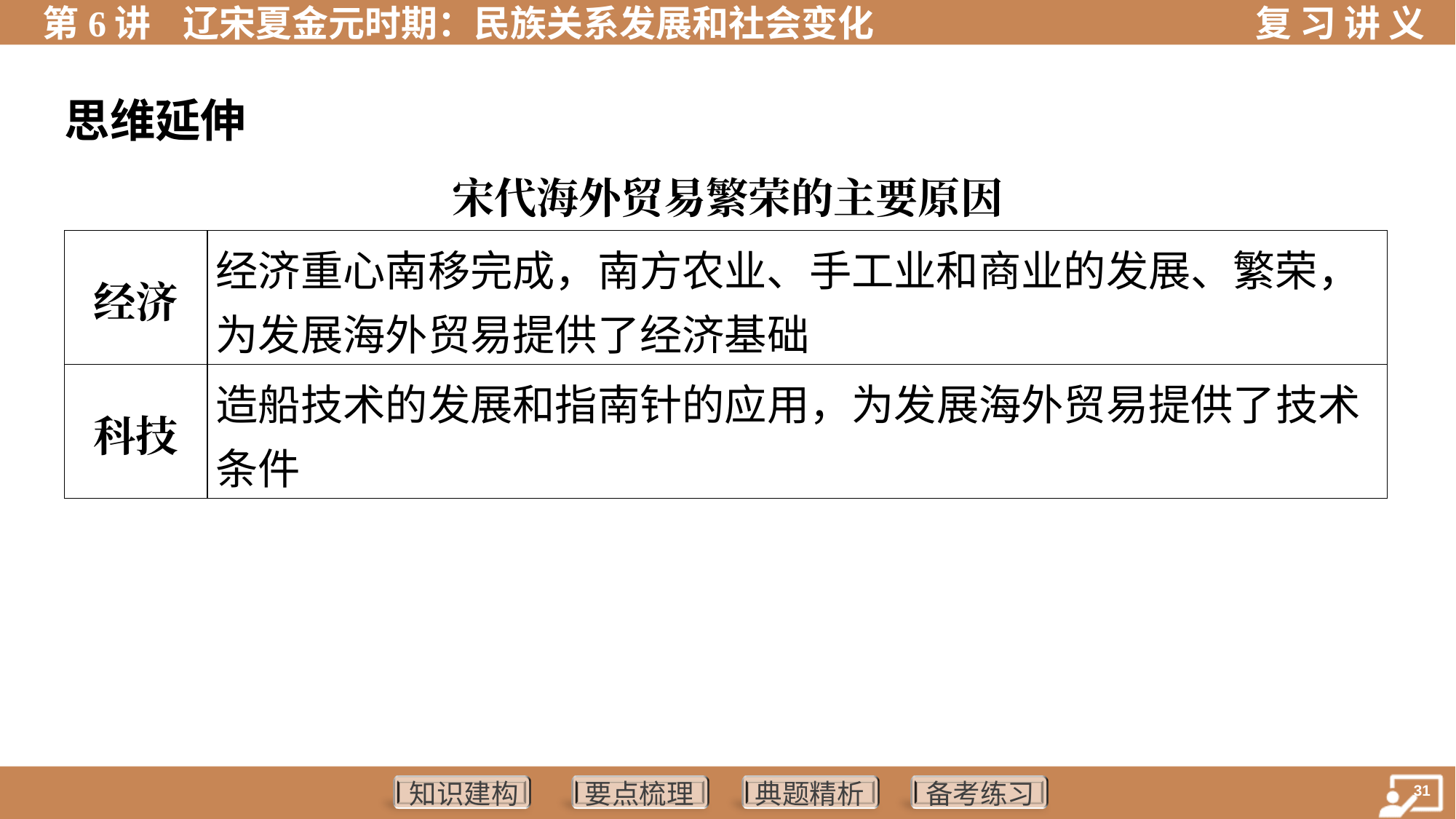

思维延伸
宋代海外贸易繁荣的主要原因
| 经济 | 经济重心南移完成，南方农业、手工业和商业的发展、繁荣， 为发展海外贸易提供了经济基础 |
| --- | --- |
| 科技 | 造船技术的发展和指南针的应用，为发展海外贸易提供了技术 条件 |